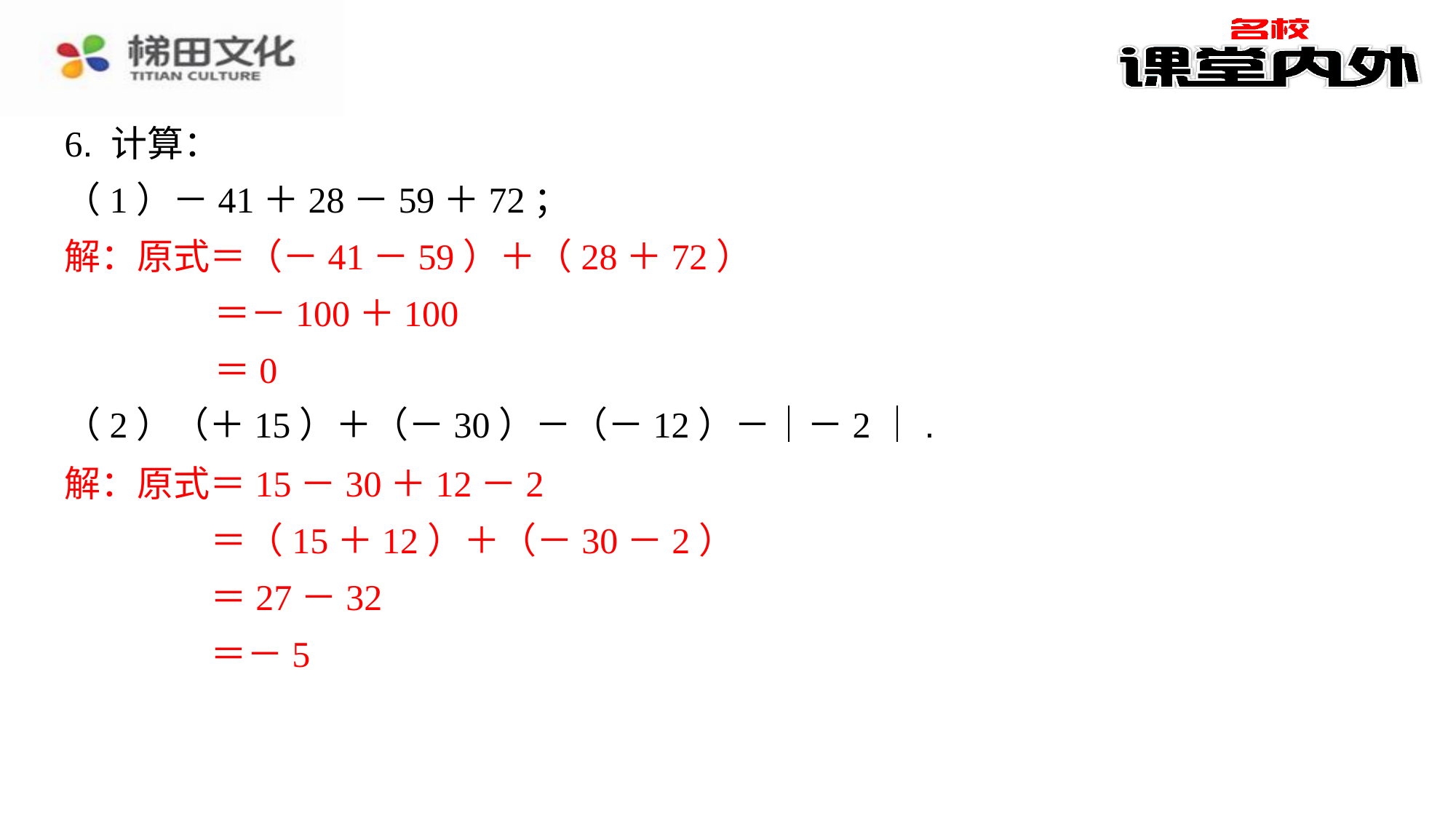

6. 计算：
（1）－41＋28－59＋72；
解：原式＝（－41－59）＋（28＋72）
＝－100＋100
＝0
（2）（＋15）＋（－30）－（－12）－｜－2｜.
解：原式＝15－30＋12－2
＝（15＋12）＋（－30－2）
＝27－32
＝－5
解：原式＝（－41－59）＋（28＋72）
＝－100＋100
＝0
解：原式＝15－30＋12－2
＝（15＋12）＋（－30－2）
＝27－32
＝－5